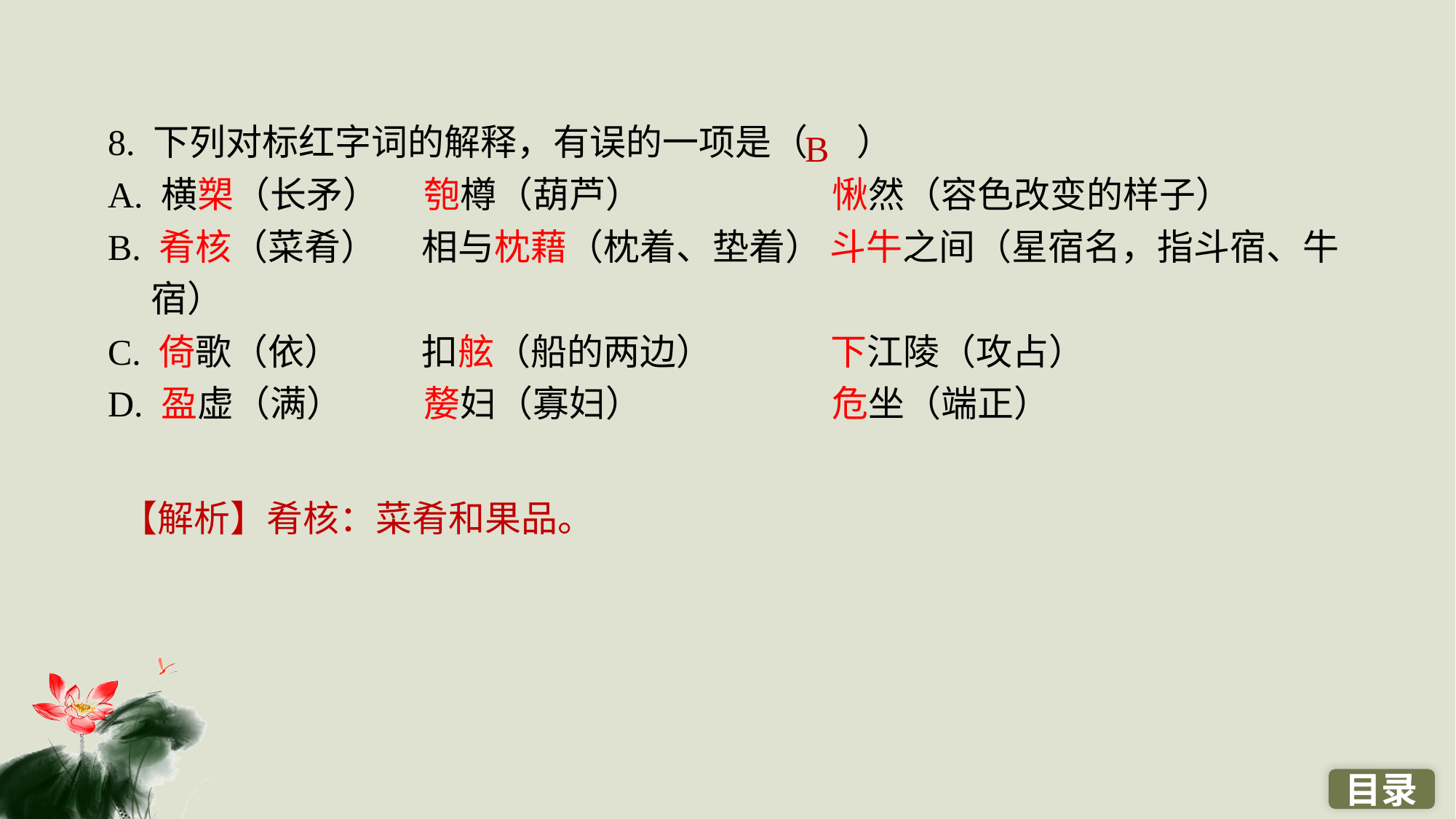

8. 下列对标红字词的解释，有误的一项是（      ）
A. 横槊（长矛）　 匏樽（葫芦）　　　　　 愀然（容色改变的样子）
B. 肴核（菜肴）　 相与枕藉（枕着、垫着） 斗牛之间（星宿名，指斗宿、牛宿）
C. 倚歌（依）　　 扣舷（船的两边）　　　 下江陵（攻占）
D. 盈虚（满）　　 嫠妇（寡妇）　　　　　 危坐（端正）
B
【解析】肴核：菜肴和果品。